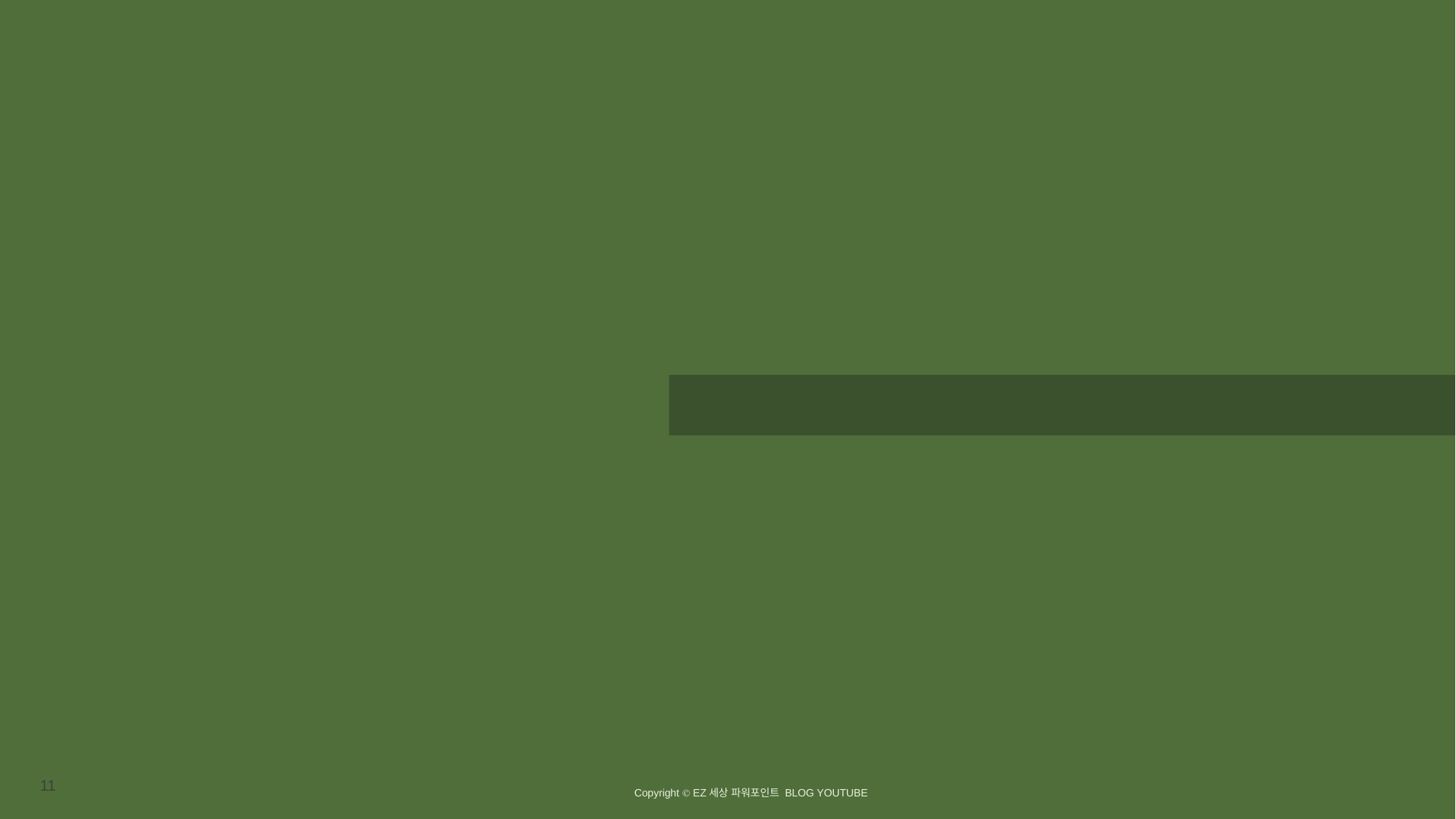

「00000 프로젝트」 운영사무국
감사합니다
2 0 1 7 . 0 7 . 2 5

Copyright Ⓒ EZ세상 파워포인트 BLOG YOUTUBE